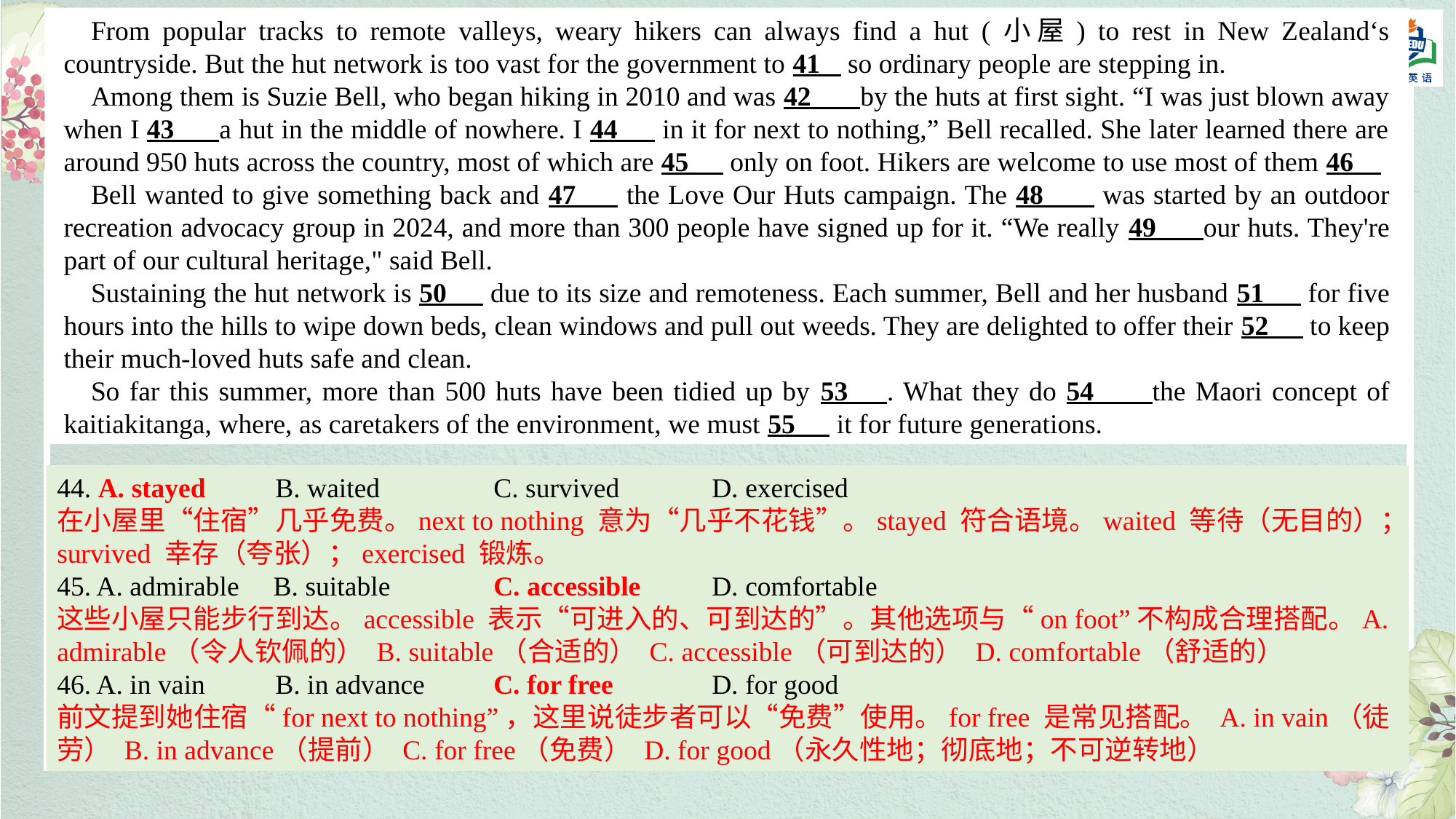

From popular tracks to remote valleys, weary hikers can always find a hut (小屋) to rest in New Zealand‘s countryside. But the hut network is too vast for the government to 41    so ordinary people are stepping in.
Among them is Suzie Bell, who began hiking in 2010 and was 42       by the huts at first sight. “I was just blown away when I 43      a hut in the middle of nowhere. I 44      in it for next to nothing,” Bell recalled. She later learned there are around 950 huts across the country, most of which are 45      only on foot. Hikers are welcome to use most of them 46
Bell wanted to give something back and 47      the Love Our Huts campaign. The 48       was started by an outdoor recreation advocacy group in 2024, and more than 300 people have signed up for it. “We really 49      our huts. They're part of our cultural heritage," said Bell.
Sustaining the hut network is 50      due to its size and remoteness. Each summer, Bell and her husband 51      for five hours into the hills to wipe down beds, clean windows and pull out weeds. They are delighted to offer their 52      to keep their much-loved huts safe and clean.
So far this summer, more than 500 huts have been tidied up by 53    . What they do 54      the Maori concept of kaitiakitanga, where, as caretakers of the environment, we must 55      it for future generations.
44. A. stayed 	B. waited 	C. survived 	D. exercised
在小屋里“住宿”几乎免费。next to nothing 意为“几乎不花钱”。stayed 符合语境。waited 等待（无目的）；survived 幸存（夸张）；exercised 锻炼。
45. A. admirable  B. suitable 	C. accessible 	D. comfortable
这些小屋只能步行到达。accessible 表示“可进入的、可到达的”。其他选项与“on foot”不构成合理搭配。A. admirable（令人钦佩的） B. suitable（合适的） C. accessible（可到达的） D. comfortable（舒适的）
46. A. in vain 	B. in advance 	C. for free 	D. for good
前文提到她住宿“for next to nothing”，这里说徒步者可以“免费”使用。for free 是常见搭配。 A. in vain（徒劳） B. in advance（提前） C. for free（免费） D. for good（永久性地；彻底地；不可逆转地）